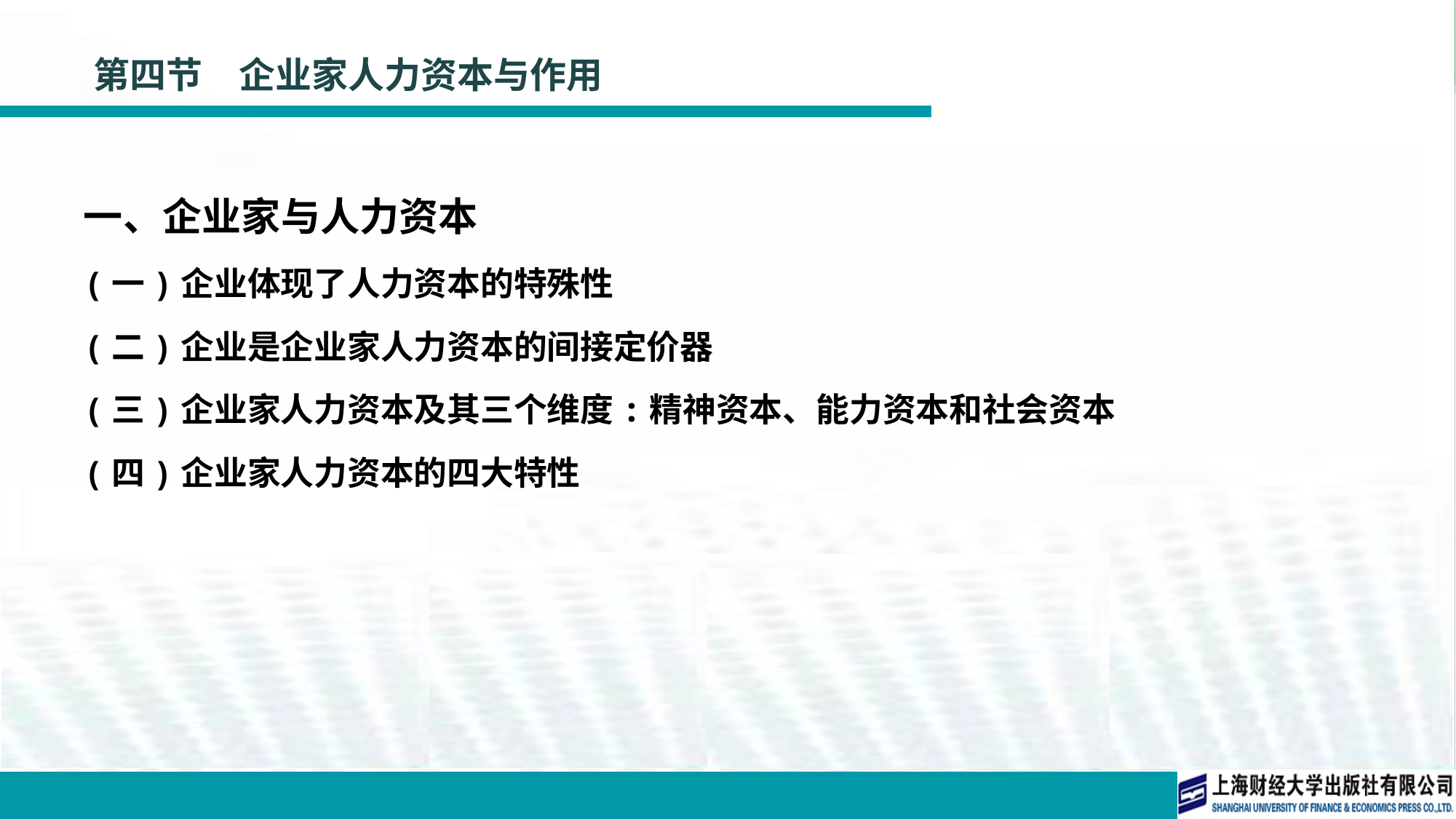

# 第四节　企业家人力资本与作用
一、企业家与人力资本
(一)企业体现了人力资本的特殊性
(二)企业是企业家人力资本的间接定价器
(三)企业家人力资本及其三个维度:精神资本、能力资本和社会资本
(四)企业家人力资本的四大特性